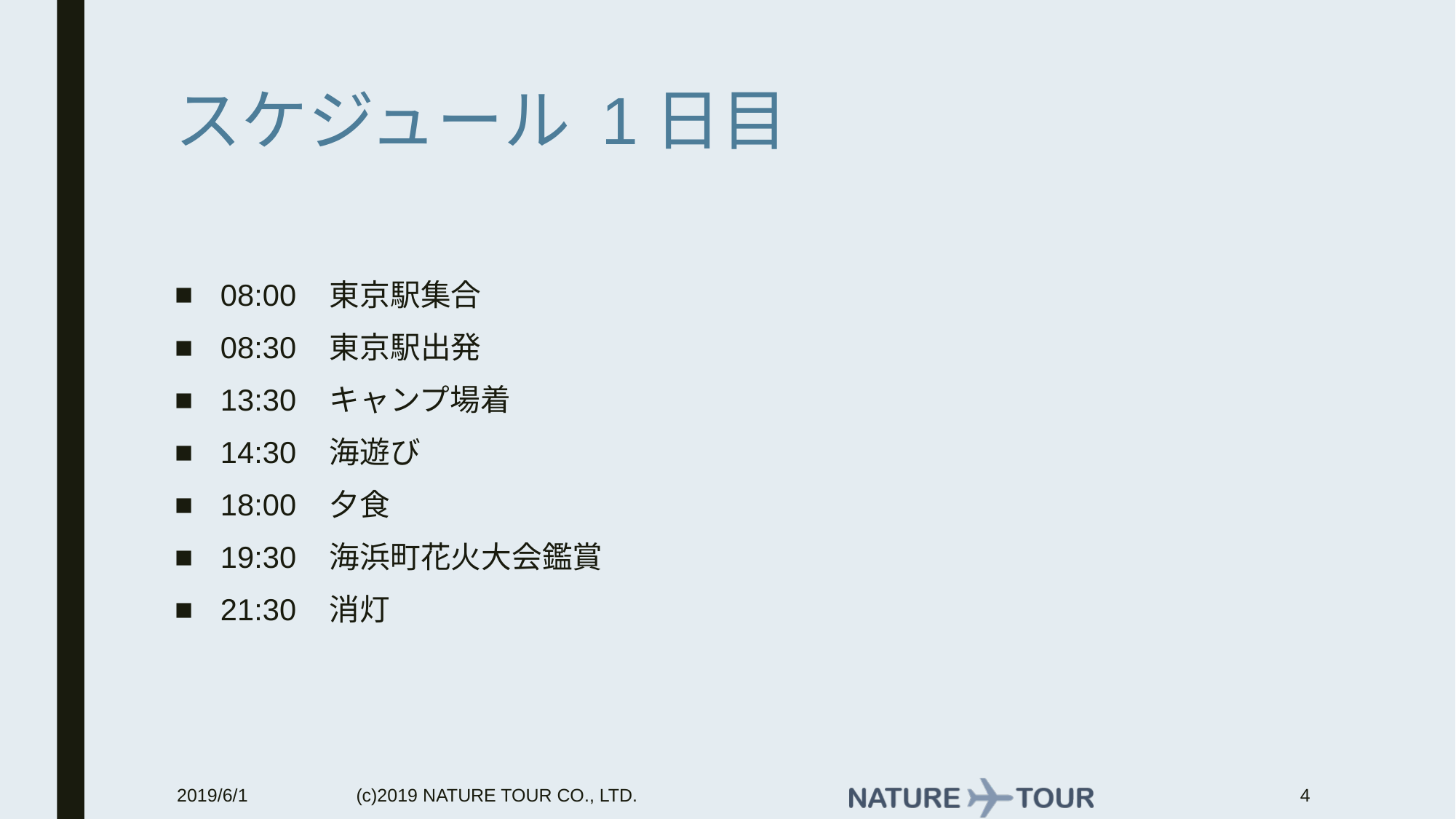

# スケジュール 1日目
08:00	東京駅集合
08:30	東京駅出発
13:30	キャンプ場着
14:30	海遊び
18:00	夕食
19:30	海浜町花火大会鑑賞
21:30	消灯
2019/6/1
(c)2019 NATURE TOUR CO., LTD.
4